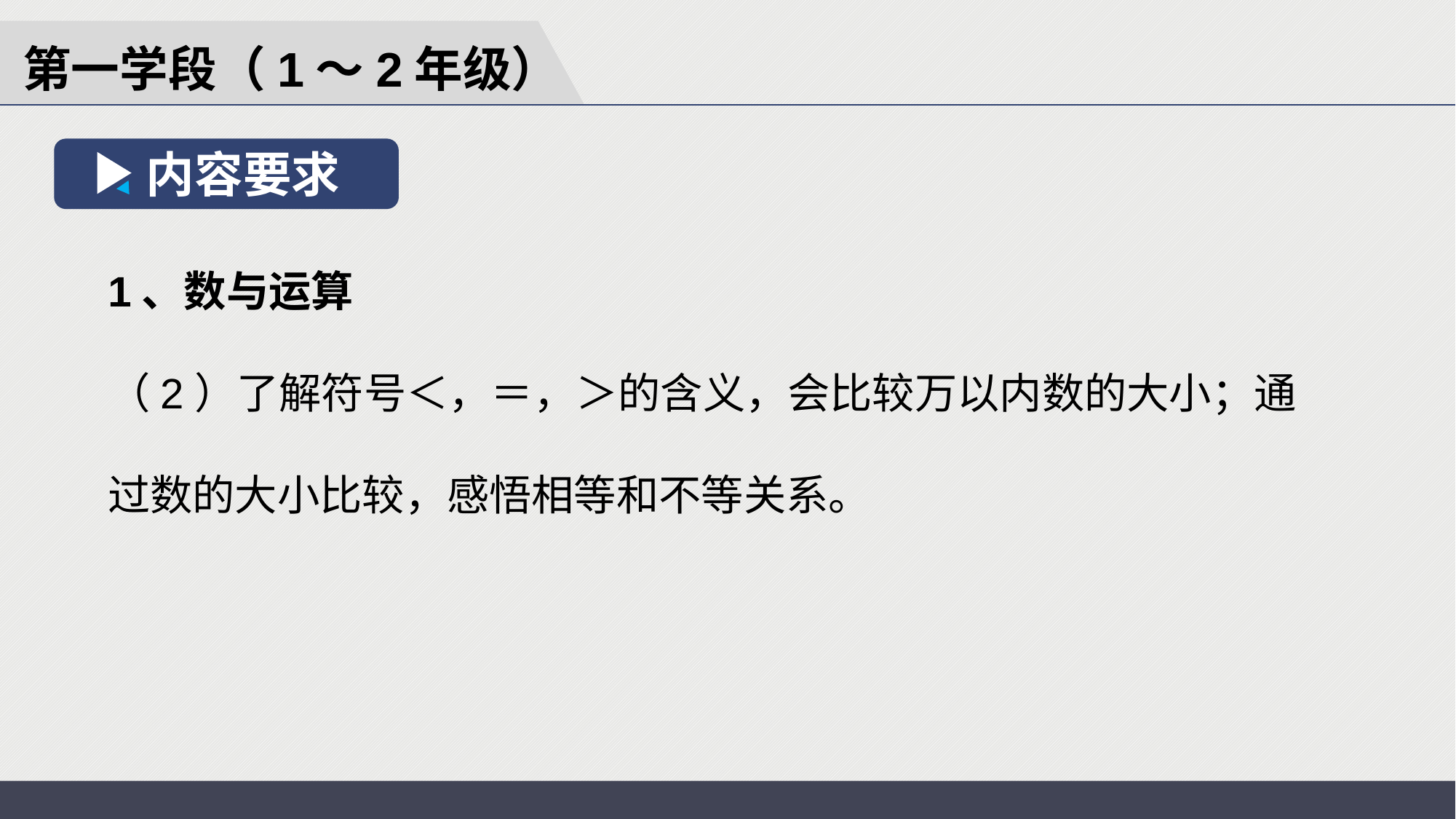

第一学段（1～2年级）
内容要求

1、数与运算
（2）了解符号＜，＝，＞的含义，会比较万以内数的大小；通过数的大小比较，感悟相等和不等关系。